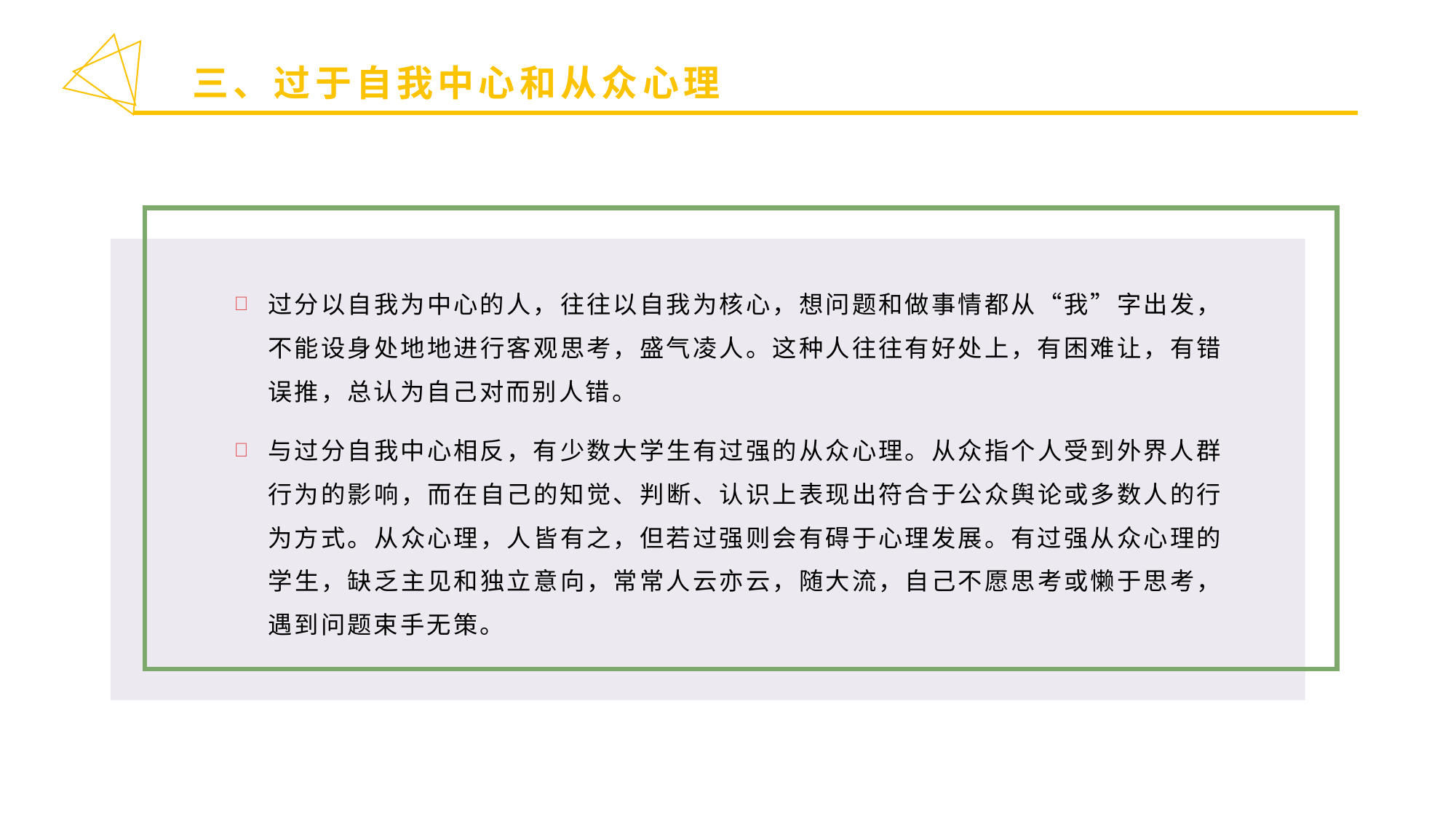

三、过于自我中心和从众心理

过分以自我为中心的人，往往以自我为核心，想问题和做事情都从“我”字出发，不能设身处地地进行客观思考，盛气凌人。这种人往往有好处上，有困难让，有错误推，总认为自己对而别人错。
与过分自我中心相反，有少数大学生有过强的从众心理。从众指个人受到外界人群行为的影响，而在自己的知觉、判断、认识上表现出符合于公众舆论或多数人的行为方式。从众心理，人皆有之，但若过强则会有碍于心理发展。有过强从众心理的学生，缺乏主见和独立意向，常常人云亦云，随大流，自己不愿思考或懒于思考，遇到问题束手无策。